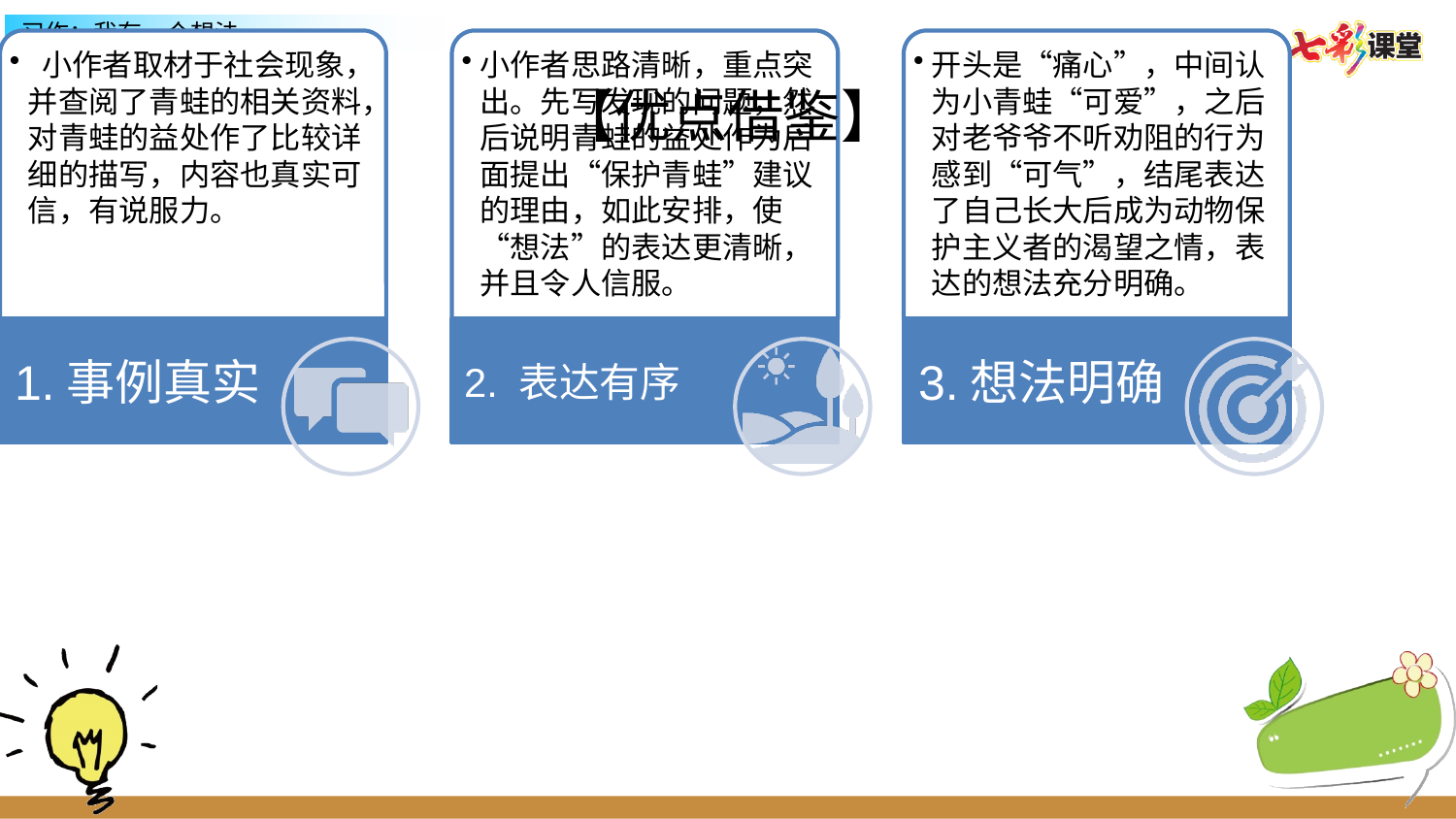

【优点借鉴】
 小作者取材于社会现象，并查阅了青蛙的相关资料，对青蛙的益处作了比较详细的描写，内容也真实可信，有说服力。
1.事例真实
小作者思路清晰，重点突出。先写发现的问题，然后说明青蛙的益处作为后面提出“保护青蛙”建议的理由，如此安排，使“想法”的表达更清晰，并且令人信服。
2. 表达有序
开头是“痛心”，中间认为小青蛙“可爱”，之后对老爷爷不听劝阻的行为感到“可气”，结尾表达了自己长大后成为动物保护主义者的渴望之情，表达的想法充分明确。
3.想法明确